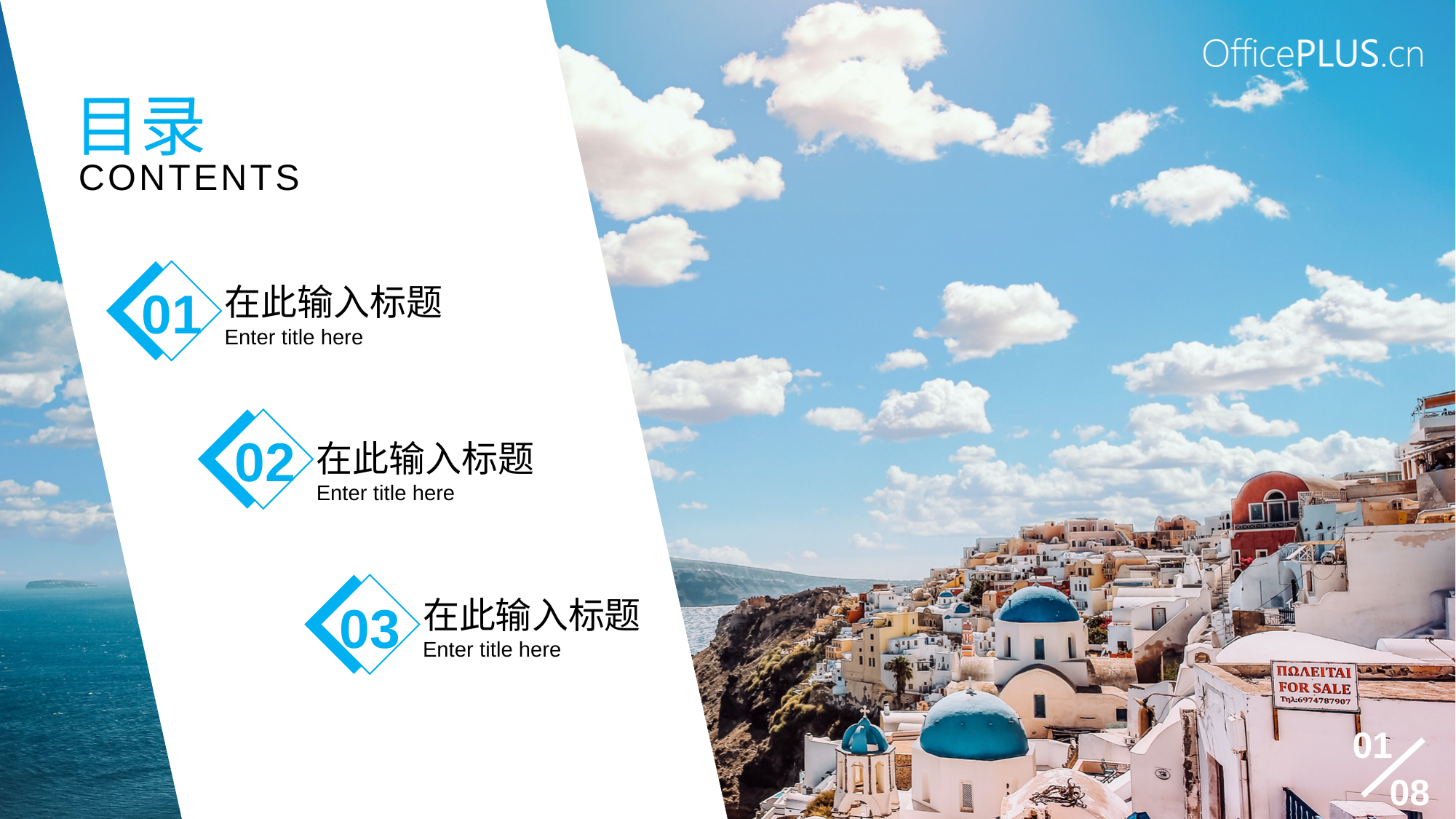

目录
CONTENTS

01
在此输入标题
Enter title here

02
在此输入标题
Enter title here

在此输入标题
Enter title here
03
01
08